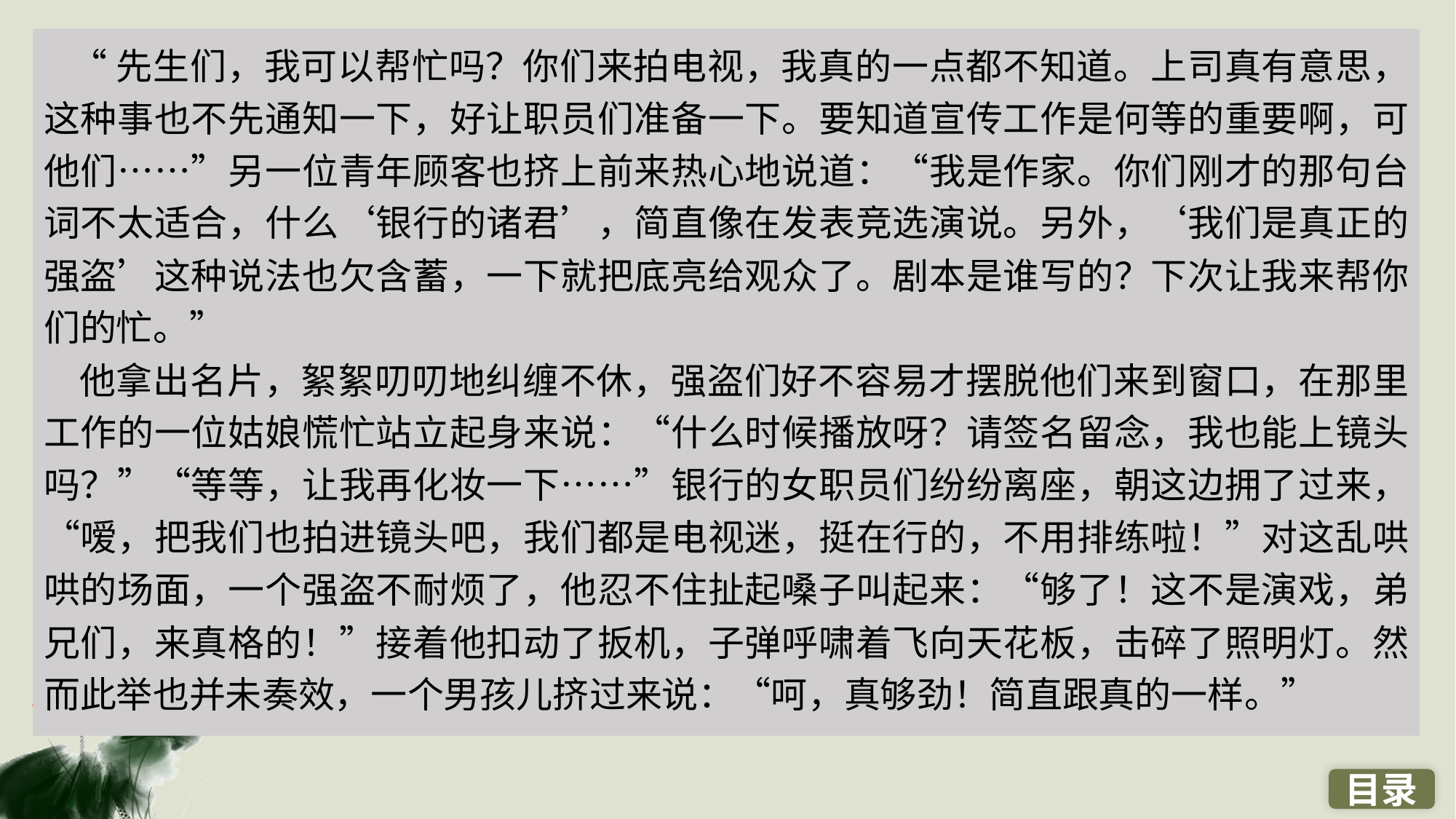

“先生们，我可以帮忙吗？你们来拍电视，我真的一点都不知道。上司真有意思，这种事也不先通知一下，好让职员们准备一下。要知道宣传工作是何等的重要啊，可他们……”另一位青年顾客也挤上前来热心地说道：“我是作家。你们刚才的那句台词不太适合，什么‘银行的诸君’，简直像在发表竞选演说。另外，‘我们是真正的强盗’这种说法也欠含蓄，一下就把底亮给观众了。剧本是谁写的？下次让我来帮你们的忙。”
   他拿出名片，絮絮叨叨地纠缠不休，强盗们好不容易才摆脱他们来到窗口，在那里工作的一位姑娘慌忙站立起身来说：“什么时候播放呀？请签名留念，我也能上镜头吗？”“等等，让我再化妆一下……”银行的女职员们纷纷离座，朝这边拥了过来，“嗳，把我们也拍进镜头吧，我们都是电视迷，挺在行的，不用排练啦！”对这乱哄哄的场面，一个强盗不耐烦了，他忍不住扯起嗓子叫起来：“够了！这不是演戏，弟兄们，来真格的！”接着他扣动了扳机，子弹呼啸着飞向天花板，击碎了照明灯。然而此举也并未奏效，一个男孩儿挤过来说：“呵，真够劲！简直跟真的一样。”